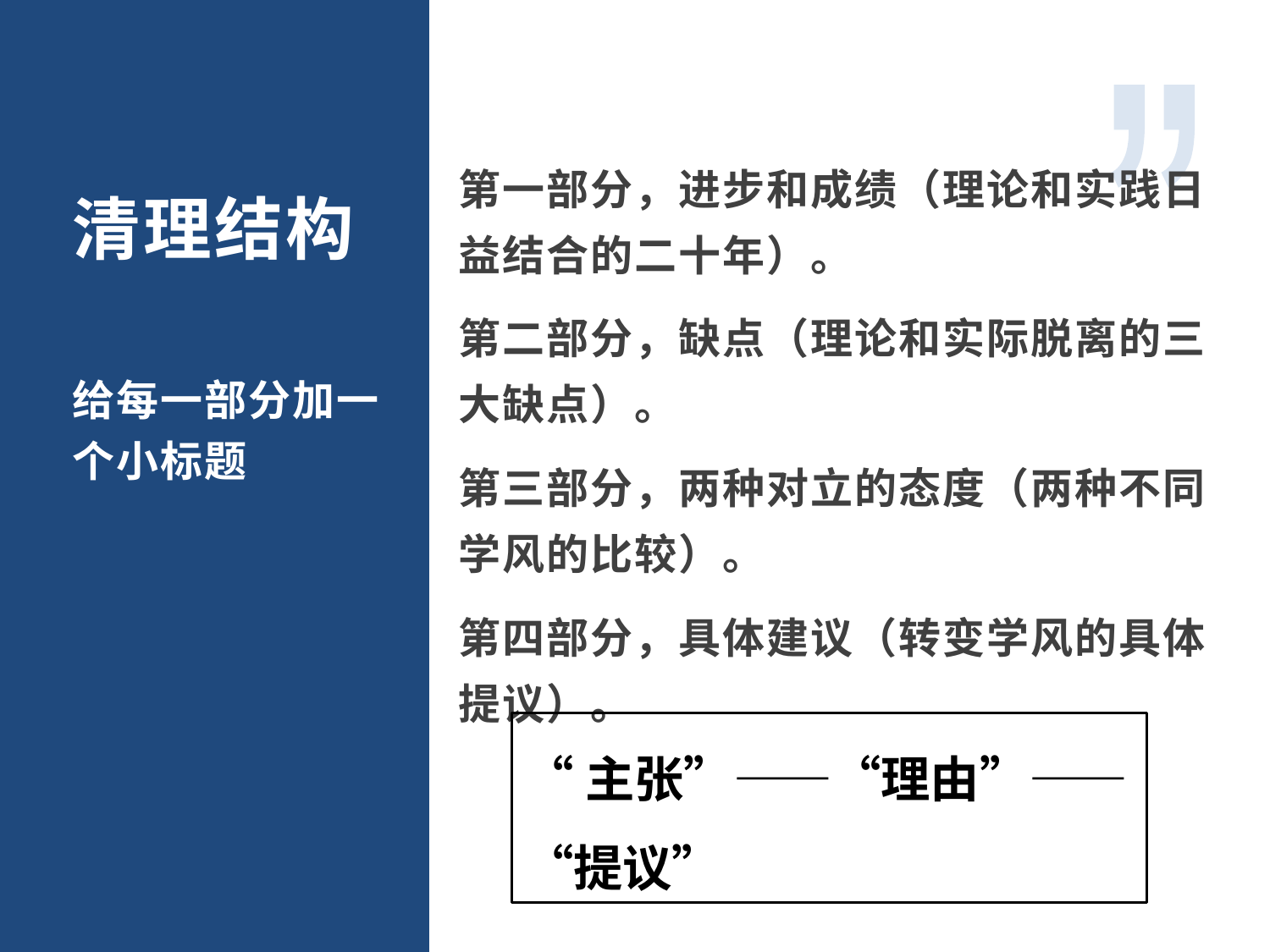

清理结构
第一部分，进步和成绩（理论和实践日益结合的二十年）。
第二部分，缺点（理论和实际脱离的三大缺点）。
第三部分，两种对立的态度（两种不同学风的比较）。
第四部分，具体建议（转变学风的具体提议）。
给每一部分加一个小标题
“主张”——“理由”——“提议”